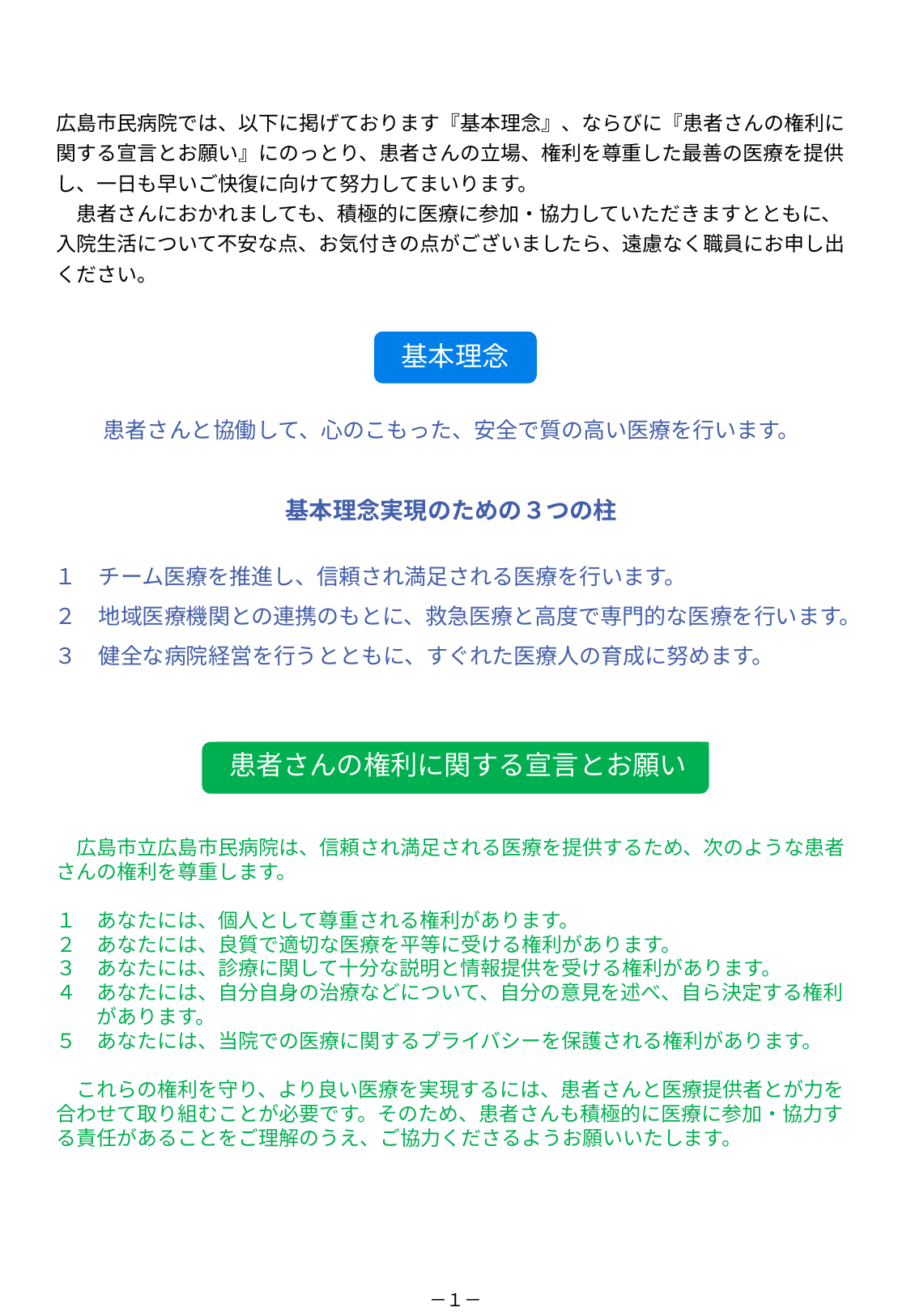

広島市民病院では、以下に掲げております『基本理念』、ならびに『患者さんの権利に関する宣言とお願い』にのっとり、患者さんの立場、権利を尊重した最善の医療を提供し、一日も早いご快復に向けて努力してまいります。
　患者さんにおかれましても、積極的に医療に参加・協力していただきますとともに、入院生活について不安な点、お気付きの点がございましたら、遠慮なく職員にお申し出ください。

基本理念
患者さんと協働して、心のこもった、安全で質の高い医療を行います。

基本理念実現のための３つの柱

１　チーム医療を推進し、信頼され満足される医療を行います。
２　地域医療機関との連携のもとに、救急医療と高度で専門的な医療を行います。
３　健全な病院経営を行うとともに、すぐれた医療人の育成に努めます。

患者さんの権利に関する宣言とお願い
　広島市立広島市民病院は、信頼され満足される医療を提供するため、次のような患者さんの権利を尊重します。

１　あなたには、個人として尊重される権利があります。
２　あなたには、良質で適切な医療を平等に受ける権利があります。
３　あなたには、診療に関して十分な説明と情報提供を受ける権利があります。
４　あなたには、自分自身の治療などについて、自分の意見を述べ、自ら決定する権利
　　があります。
５　あなたには、当院での医療に関するプライバシーを保護される権利があります。

　これらの権利を守り、より良い医療を実現するには、患者さんと医療提供者とが力を合わせて取り組むことが必要です。そのため、患者さんも積極的に医療に参加・協力する責任があることをご理解のうえ、ご協力くださるようお願いいたします。
－１－